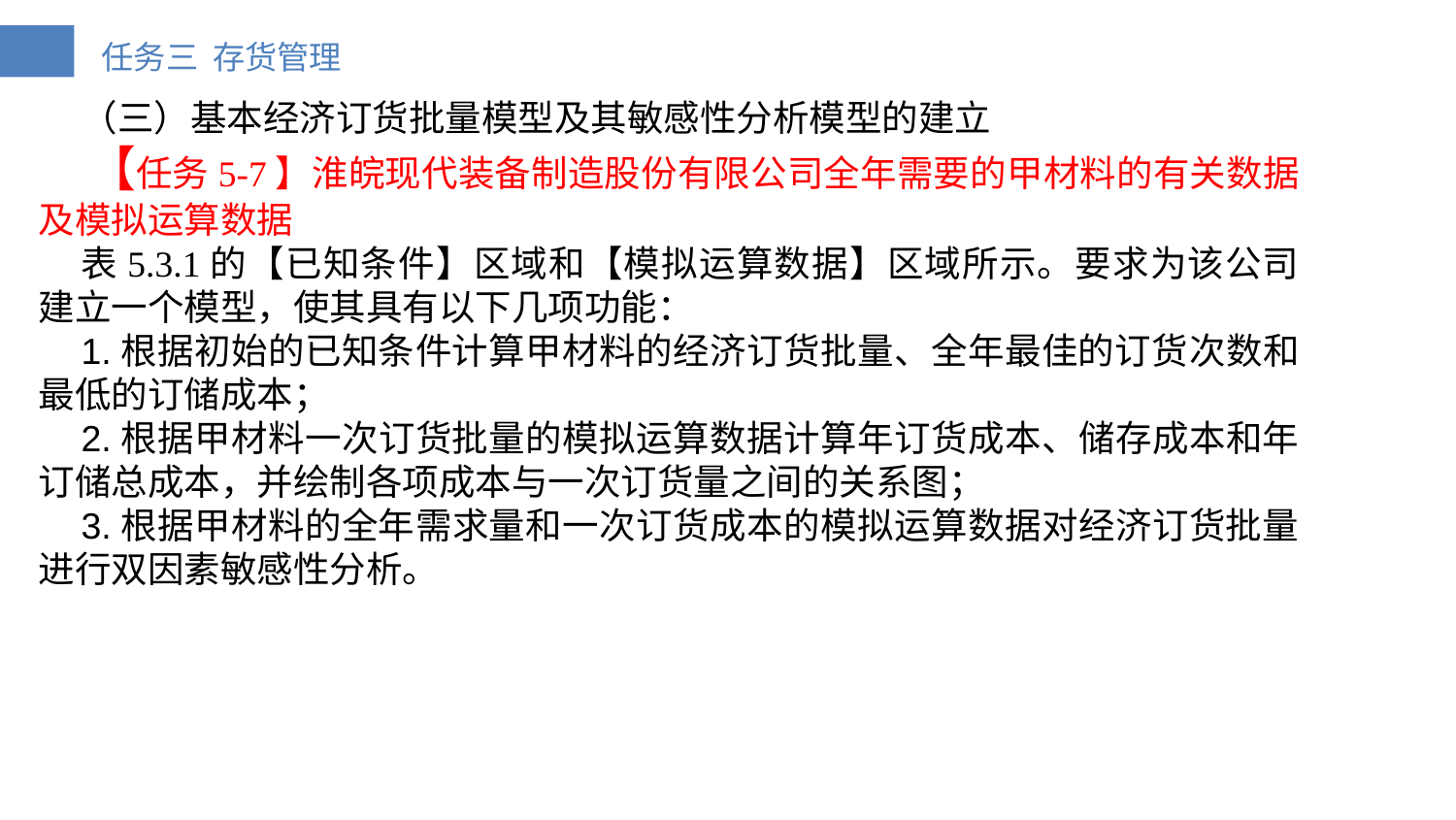

（三）基本经济订货批量模型及其敏感性分析模型的建立
【任务5-7】淮皖现代装备制造股份有限公司全年需要的甲材料的有关数据及模拟运算数据
表5.3.1的【已知条件】区域和【模拟运算数据】区域所示。要求为该公司建立一个模型，使其具有以下几项功能：
1.根据初始的已知条件计算甲材料的经济订货批量、全年最佳的订货次数和最低的订储成本；
2.根据甲材料一次订货批量的模拟运算数据计算年订货成本、储存成本和年订储总成本，并绘制各项成本与一次订货量之间的关系图；
3.根据甲材料的全年需求量和一次订货成本的模拟运算数据对经济订货批量进行双因素敏感性分析。